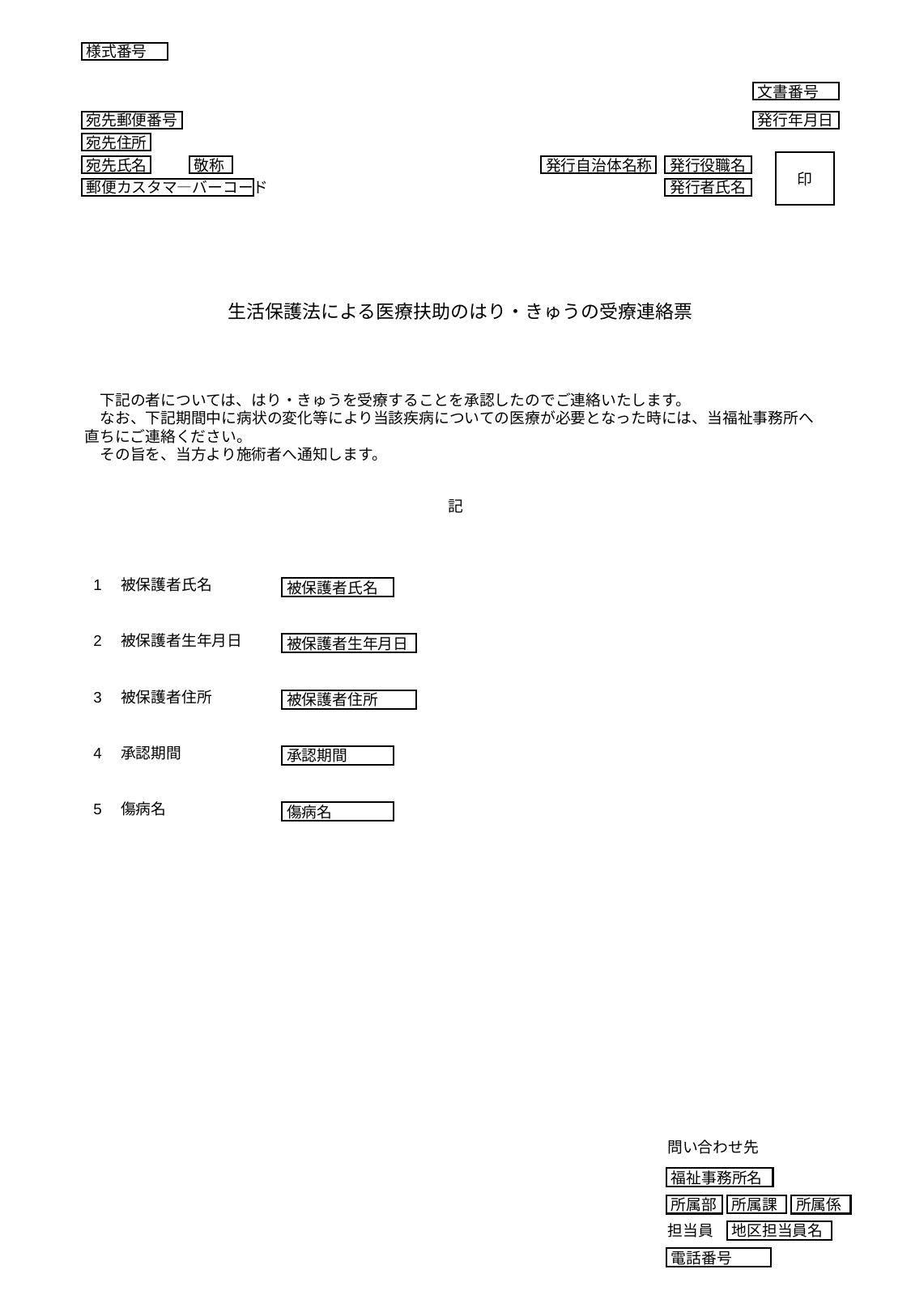

様式番号
文書番号
宛先郵便番号
発行年月日
宛先住所
印
宛先氏名
敬称
発行自治体名称
発行役職名
郵便カスタマ―バーコード
発行者氏名
生活保護法による医療扶助のはり・きゅうの受療連絡票
　下記の者については、はり・きゅうを受療することを承認したのでご連絡いたします。
　なお、下記期間中に病状の変化等により当該疾病についての医療が必要となった時には、当福祉事務所へ直ちにご連絡ください。
　その旨を、当方より施術者へ通知します。
記
1　被保護者氏名
被保護者氏名
2　被保護者生年月日
被保護者生年月日
3　被保護者住所
被保護者住所
4　承認期間
承認期間
5　傷病名
傷病名
問い合わせ先
福祉事務所名
所属部
所属係
所属課
担当員
地区担当員名
電話番号